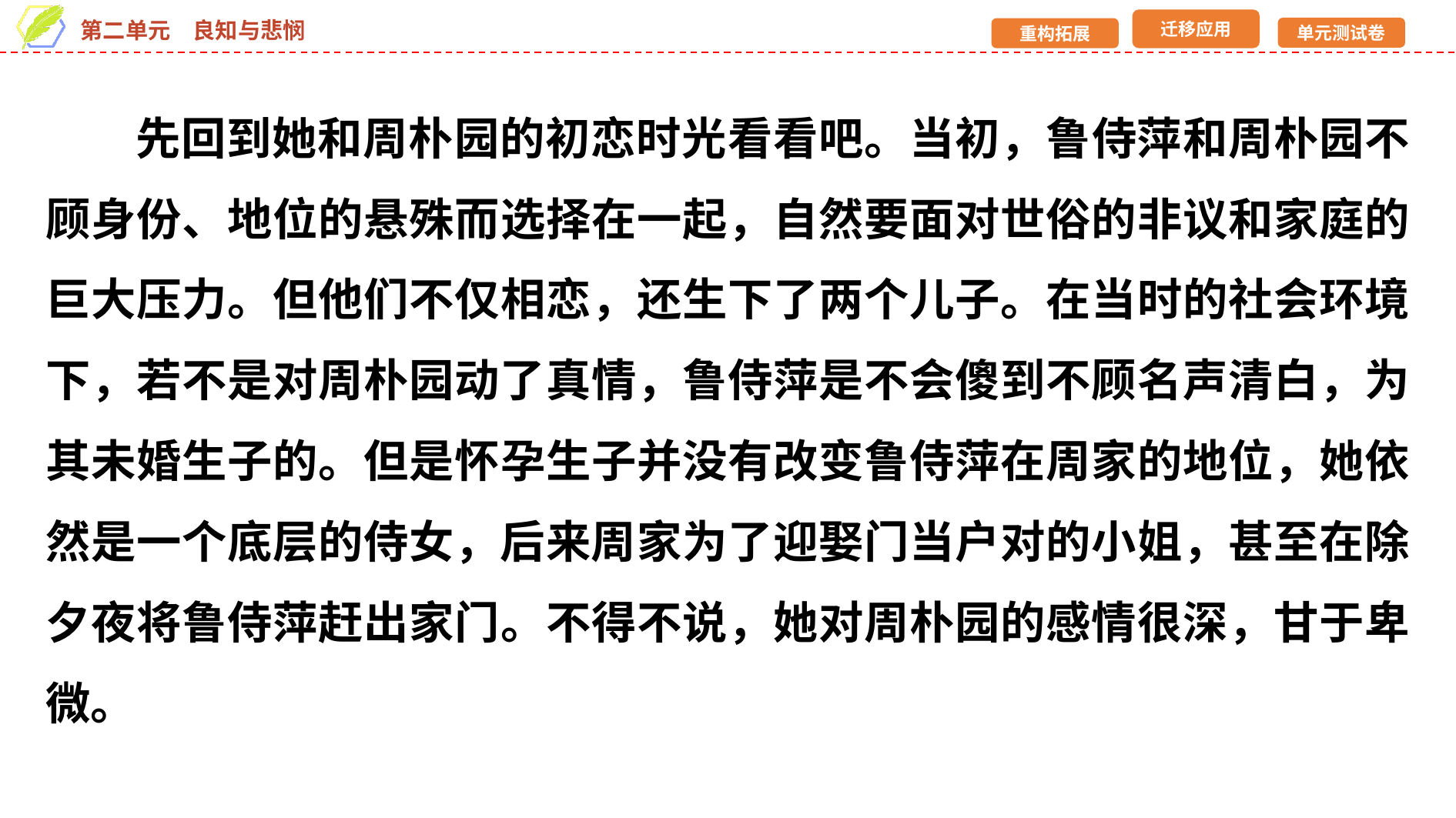

先回到她和周朴园的初恋时光看看吧。当初，鲁侍萍和周朴园不顾身份、地位的悬殊而选择在一起，自然要面对世俗的非议和家庭的巨大压力。但他们不仅相恋，还生下了两个儿子。在当时的社会环境下，若不是对周朴园动了真情，鲁侍萍是不会傻到不顾名声清白，为其未婚生子的。但是怀孕生子并没有改变鲁侍萍在周家的地位，她依然是一个底层的侍女，后来周家为了迎娶门当户对的小姐，甚至在除夕夜将鲁侍萍赶出家门。不得不说，她对周朴园的感情很深，甘于卑微。